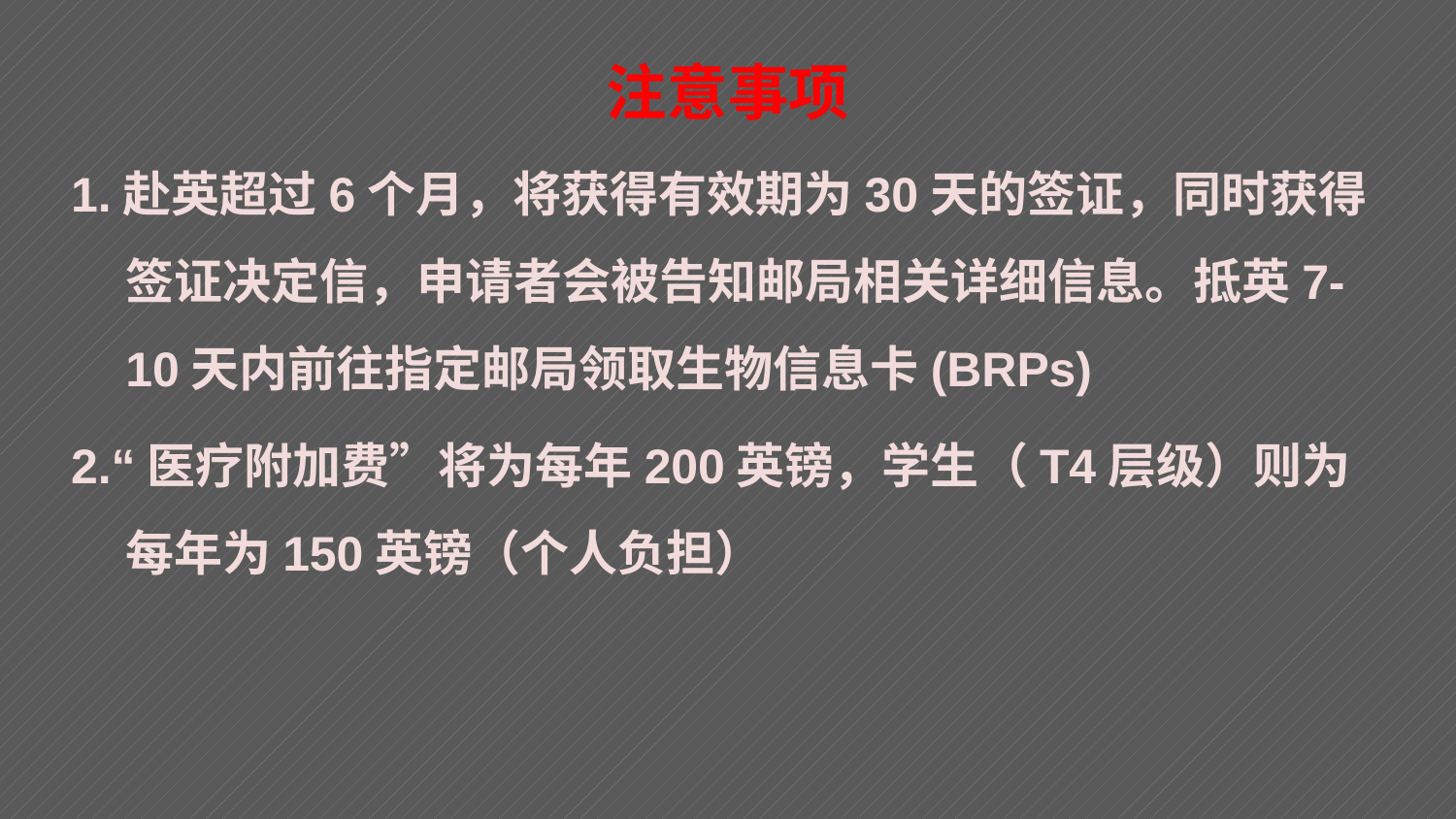

# 注意事项
1.赴英超过6个月，将获得有效期为30天的签证，同时获得签证决定信，申请者会被告知邮局相关详细信息。抵英7-10天内前往指定邮局领取生物信息卡(BRPs)
2.“医疗附加费”将为每年200英镑，学生（T4层级）则为每年为150英镑（个人负担）